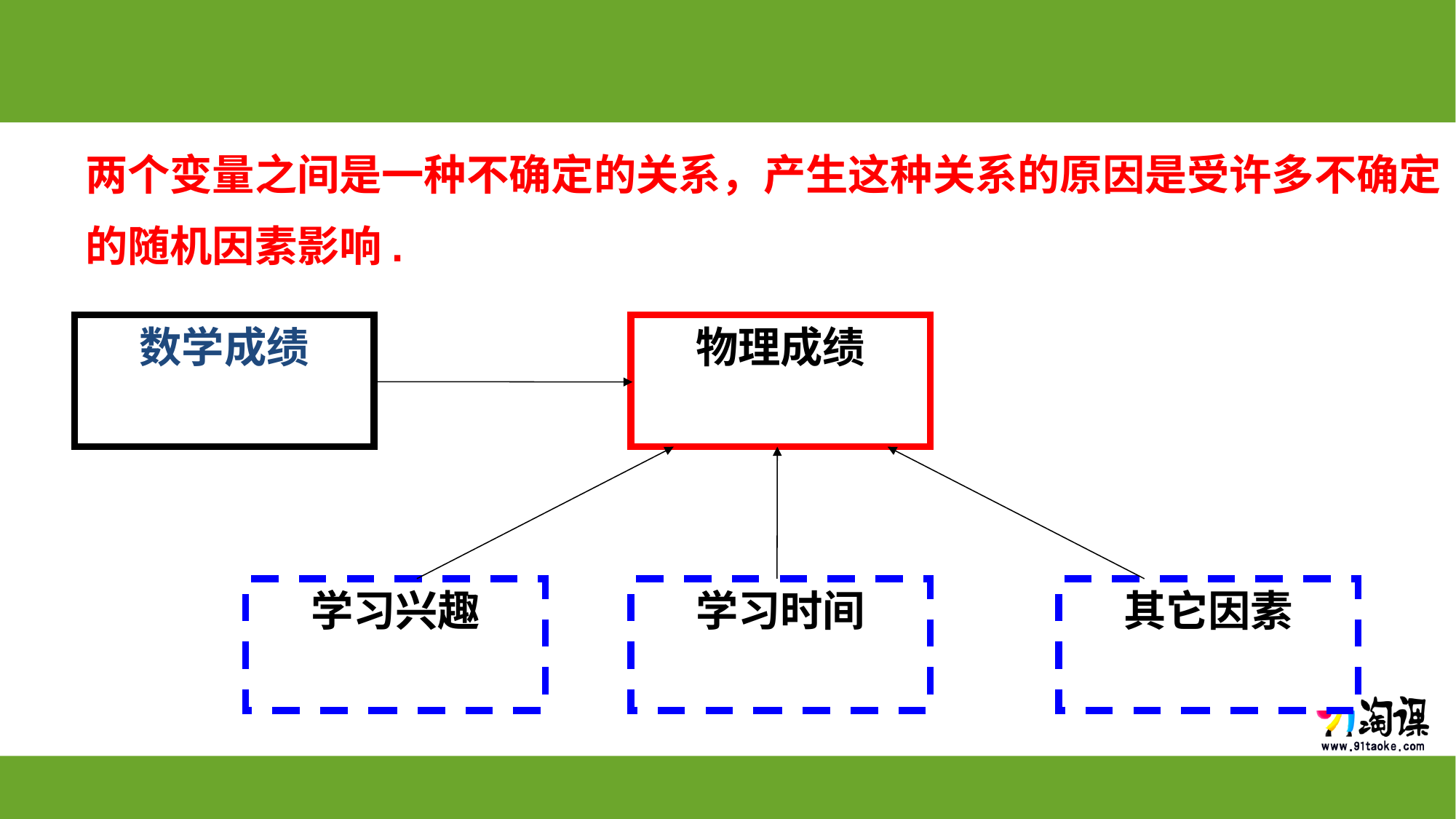

两个变量之间是一种不确定的关系，产生这种关系的原因是受许多不确定的随机因素影响.
数学成绩
物理成绩

学习兴趣
学习时间
其它因素